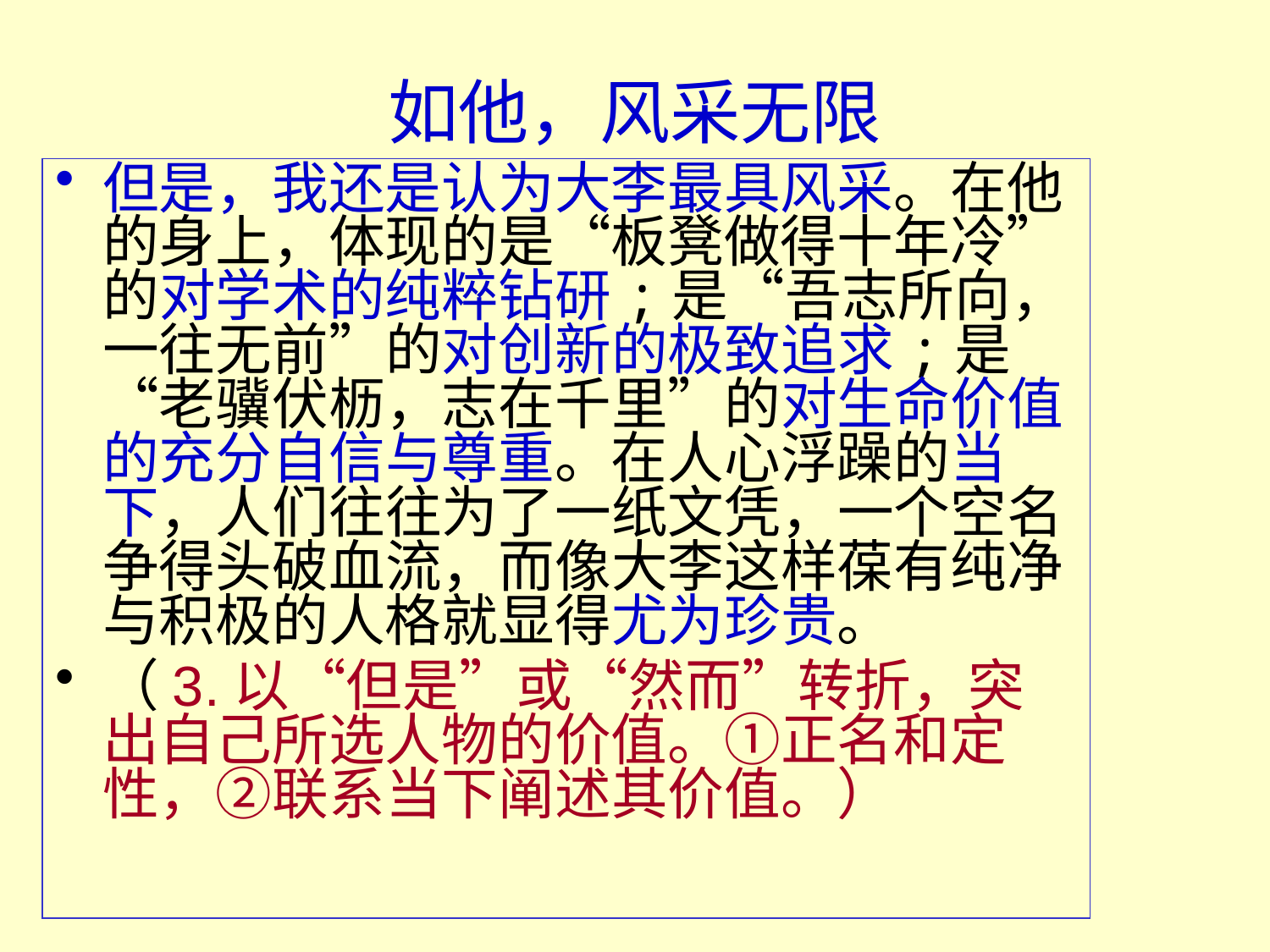

# 如他，风采无限
但是，我还是认为大李最具风采。在他的身上，体现的是“板凳做得十年冷”的对学术的纯粹钻研;是“吾志所向，一往无前”的对创新的极致追求;是“老骥伏枥，志在千里”的对生命价值的充分自信与尊重。在人心浮躁的当下，人们往往为了一纸文凭，一个空名争得头破血流，而像大李这样葆有纯净与积极的人格就显得尤为珍贵。
（3.以“但是”或“然而”转折，突出自己所选人物的价值。①正名和定性，②联系当下阐述其价值。）